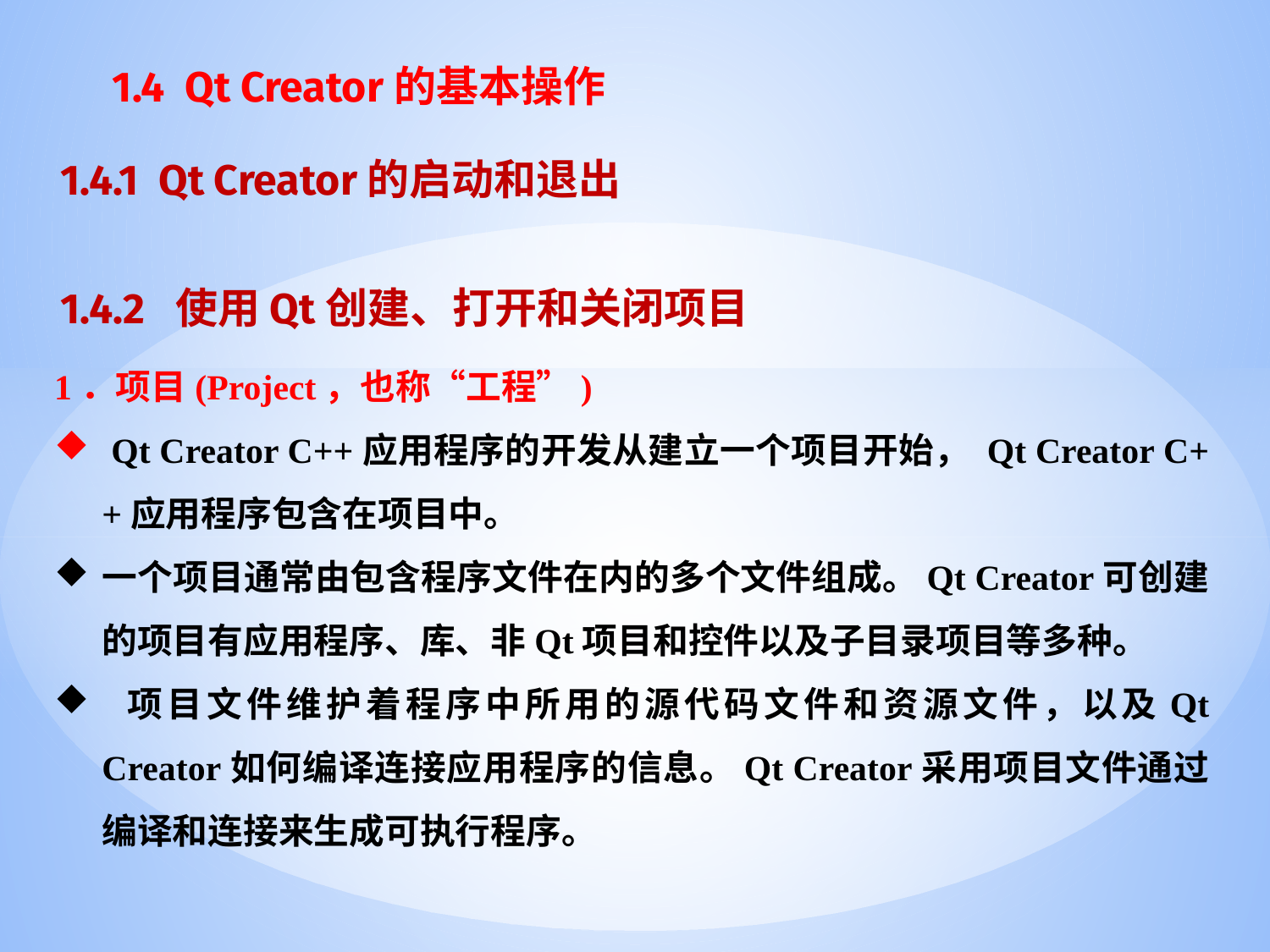

# 1.4  Qt Creator的基本操作
1.4.1  Qt Creator的启动和退出

1.4.2  使用Qt创建、打开和关闭项目

1．项目(Project，也称“工程”)
 Qt Creator C++应用程序的开发从建立一个项目开始， Qt Creator C++应用程序包含在项目中。
一个项目通常由包含程序文件在内的多个文件组成。Qt Creator可创建的项目有应用程序、库、非Qt项目和控件以及子目录项目等多种。
 项目文件维护着程序中所用的源代码文件和资源文件，以及Qt Creator如何编译连接应用程序的信息。Qt Creator采用项目文件通过编译和连接来生成可执行程序。